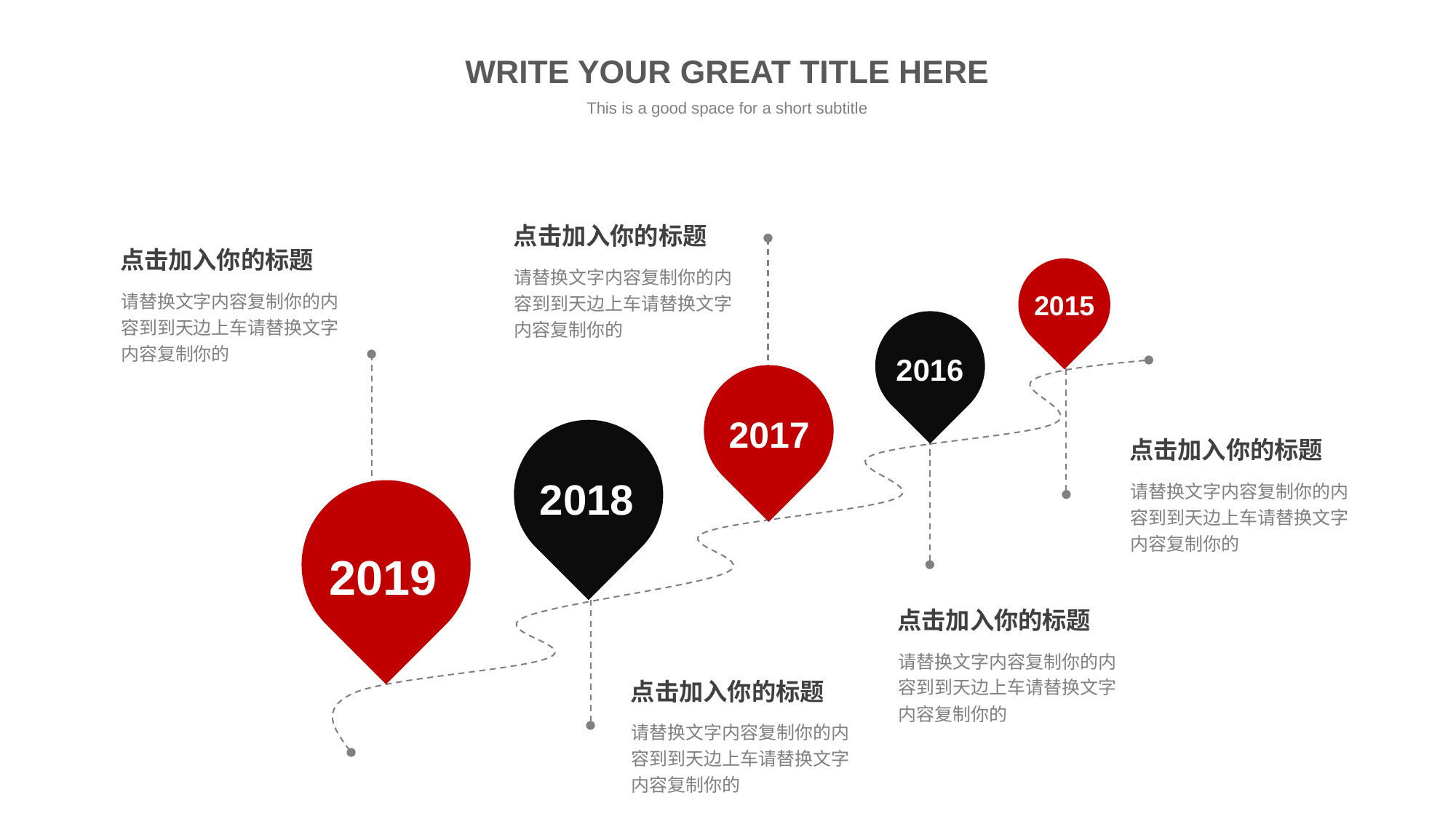

WRITE YOUR GREAT TITLE HERE
This is a good space for a short subtitle
点击加入你的标题

点击加入你的标题
请替换文字内容复制你的内容到到天边上车请替换文字内容复制你的

2015
请替换文字内容复制你的内容到到天边上车请替换文字内容复制你的

2016

2017

2018

点击加入你的标题
请替换文字内容复制你的内容到到天边上车请替换文字内容复制你的

2019

点击加入你的标题
请替换文字内容复制你的内容到到天边上车请替换文字内容复制你的
点击加入你的标题
请替换文字内容复制你的内容到到天边上车请替换文字内容复制你的